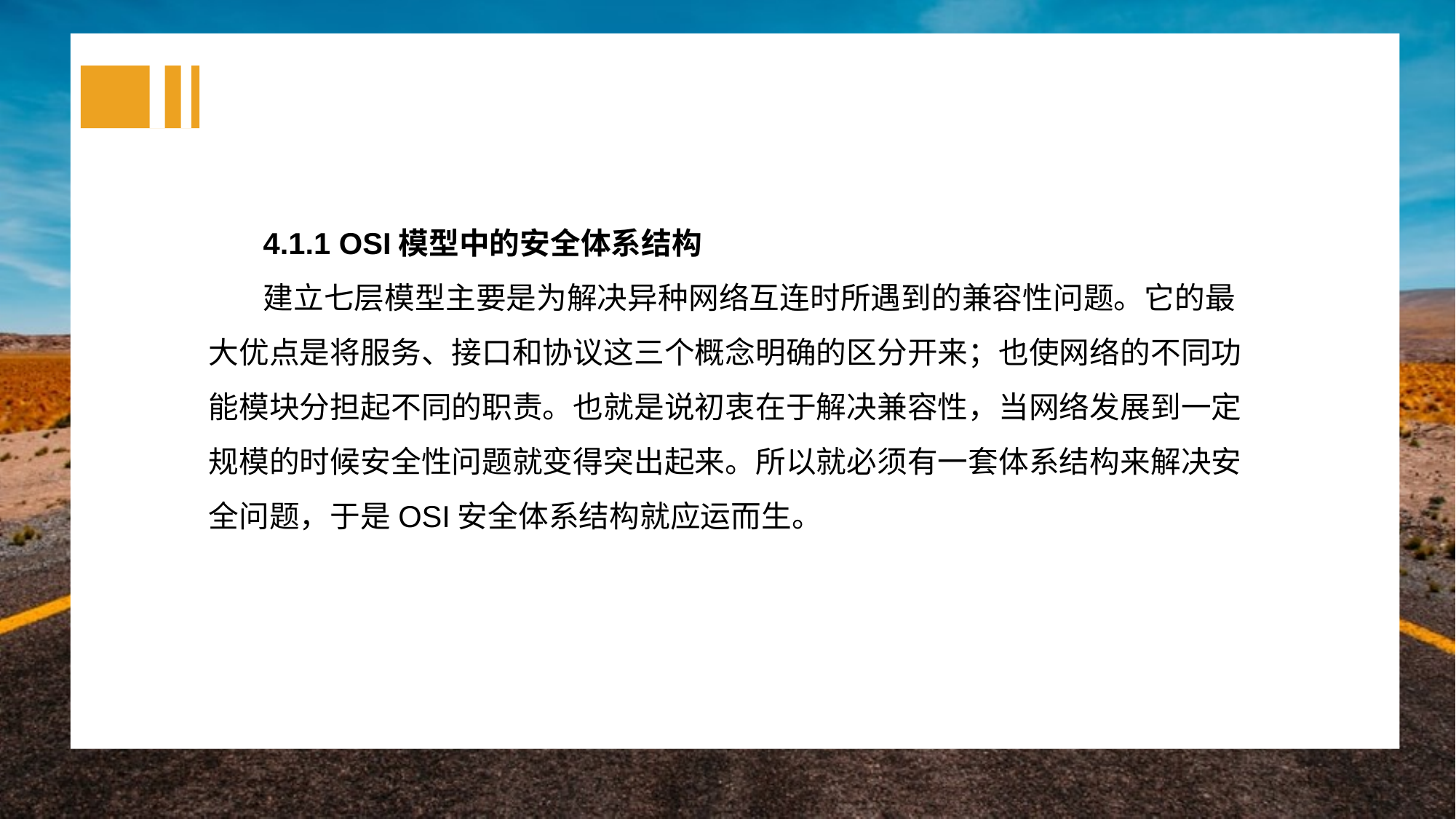

4.1.1 OSI模型中的安全体系结构
建立七层模型主要是为解决异种网络互连时所遇到的兼容性问题。它的最大优点是将服务、接口和协议这三个概念明确的区分开来；也使网络的不同功能模块分担起不同的职责。也就是说初衷在于解决兼容性，当网络发展到一定规模的时候安全性问题就变得突出起来。所以就必须有一套体系结构来解决安全问题，于是OSI安全体系结构就应运而生。